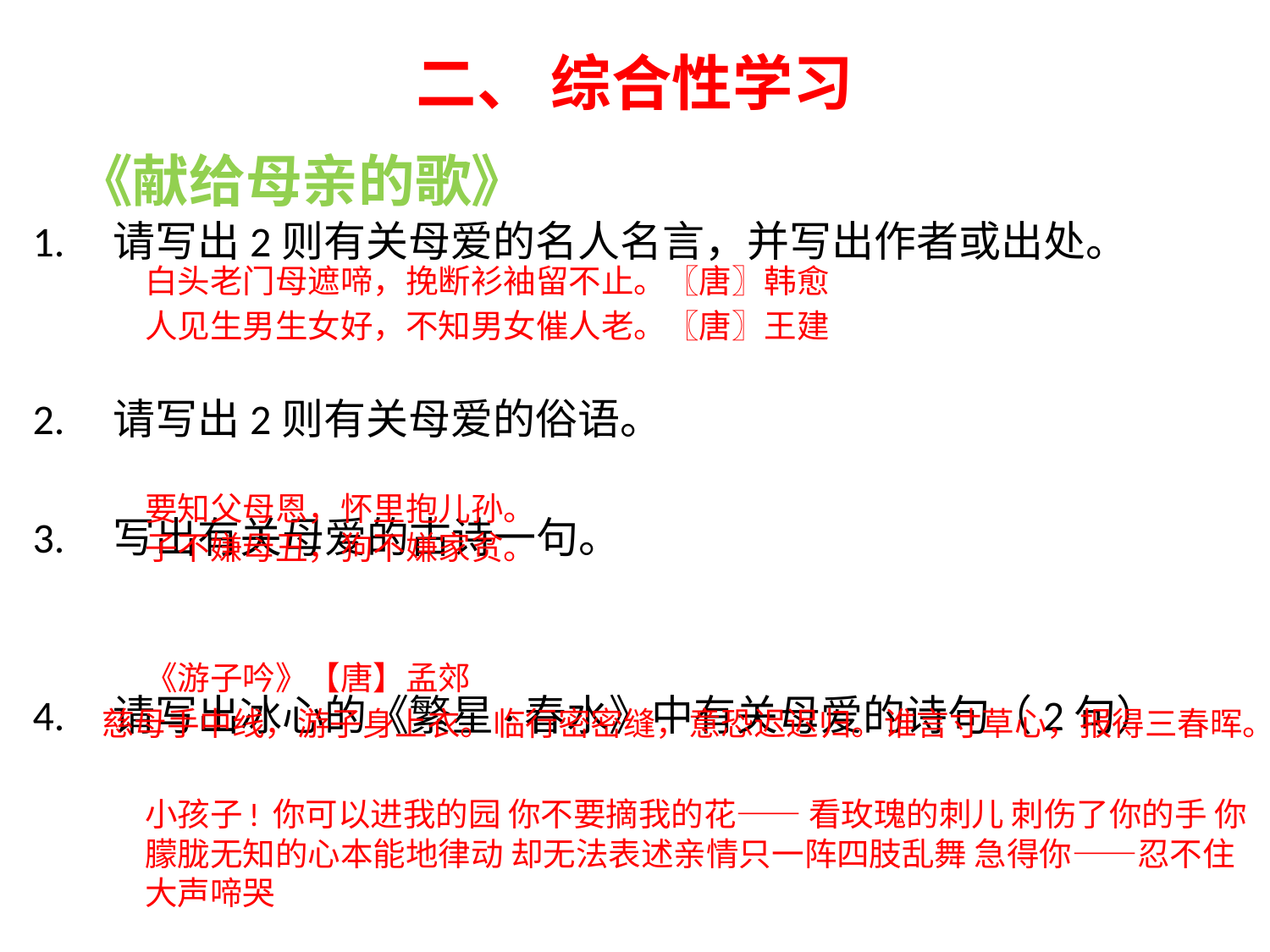

# 二、 综合性学习
《献给母亲的歌》

1.    请写出2则有关母爱的名人名言，并写出作者或出处。

2.    请写出2则有关母爱的俗语。

3.    写出有关母爱的古诗一句。

4.    请写出冰心的《繁星·春水》中有关母爱的诗句（2句）

		白头老门母遮啼，挽断衫袖留不止。〖唐〗韩愈
		人见生男生女好，不知男女催人老。〖唐〗王建

		要知父母恩，怀里抱儿孙。
	子不嫌母丑，狗不嫌家贫。

		《游子吟》【唐】孟郊
慈母手中线，游子身上衣。临行密密缝，意恐迟迟归。谁言寸草心，报得三春晖。

	小孩子! 你可以进我的园 你不要摘我的花—— 看玫瑰的刺儿 刺伤了你的手 你朦胧无知的心本能地律动 却无法表述亲情只一阵四肢乱舞 急得你——忍不住大声啼哭